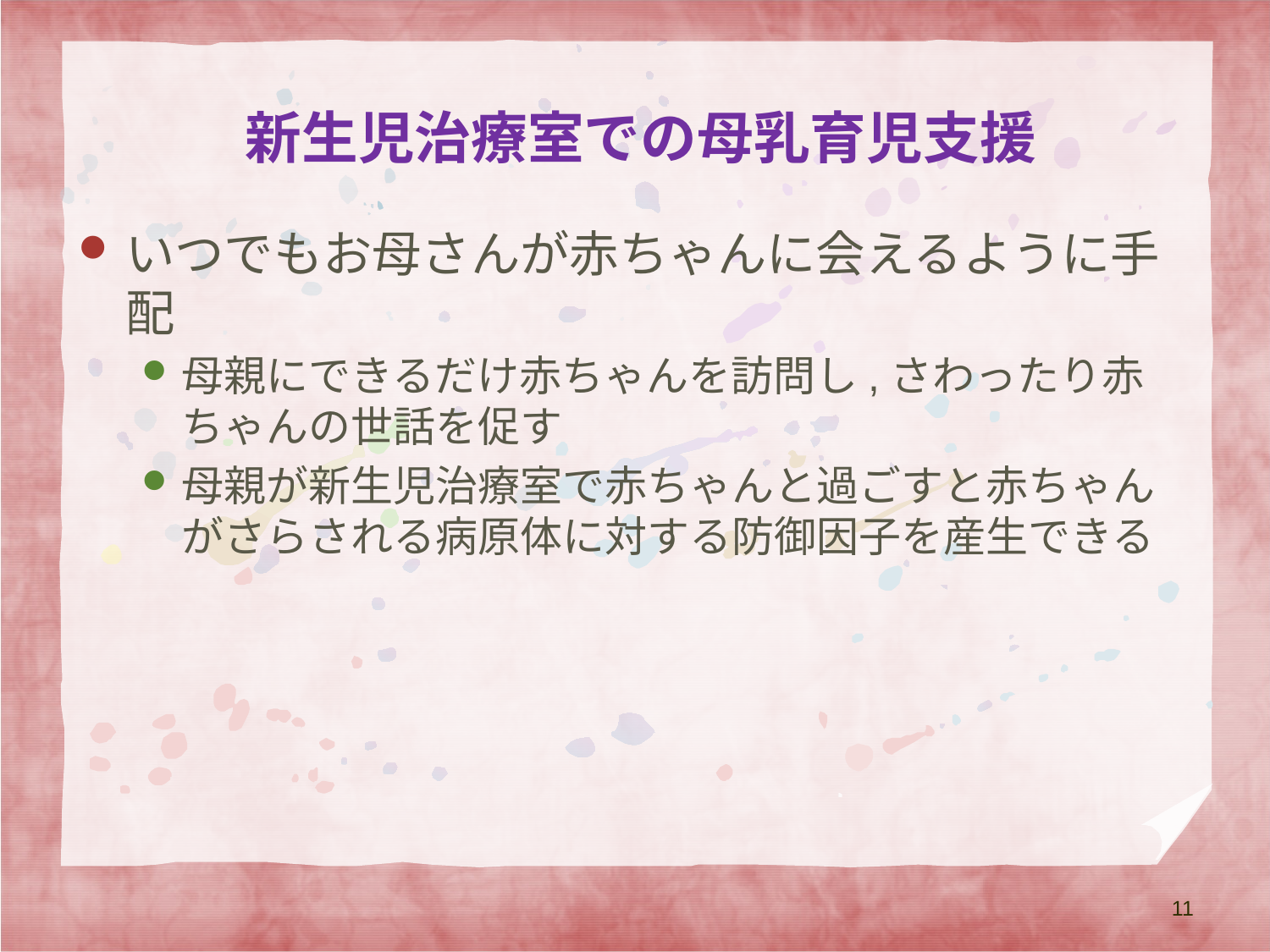

# 新生児治療室での母乳育児支援
いつでもお母さんが赤ちゃんに会えるように手配
母親にできるだけ赤ちゃんを訪問し,さわったり赤ちゃんの世話を促す
母親が新生児治療室で赤ちゃんと過ごすと赤ちゃんがさらされる病原体に対する防御因子を産生できる
11